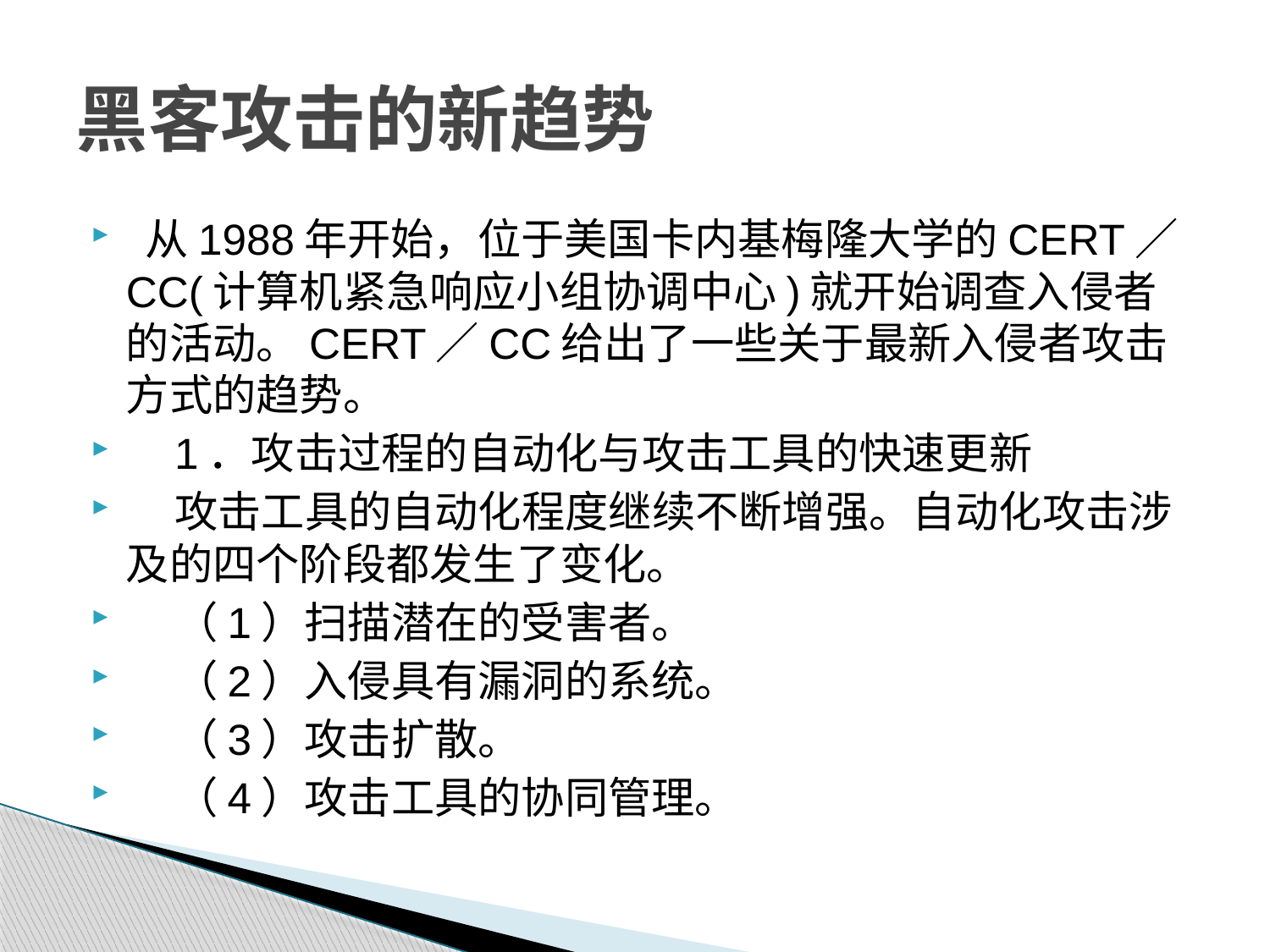

# 黑客攻击的新趋势
 从1988年开始，位于美国卡内基梅隆大学的CERT／CC(计算机紧急响应小组协调中心)就开始调查入侵者的活动。CERT／CC给出了一些关于最新入侵者攻击方式的趋势。
    1．攻击过程的自动化与攻击工具的快速更新
    攻击工具的自动化程度继续不断增强。自动化攻击涉及的四个阶段都发生了变化。
    （1）扫描潜在的受害者。
    （2）入侵具有漏洞的系统。
    （3）攻击扩散。
    （4）攻击工具的协同管理。